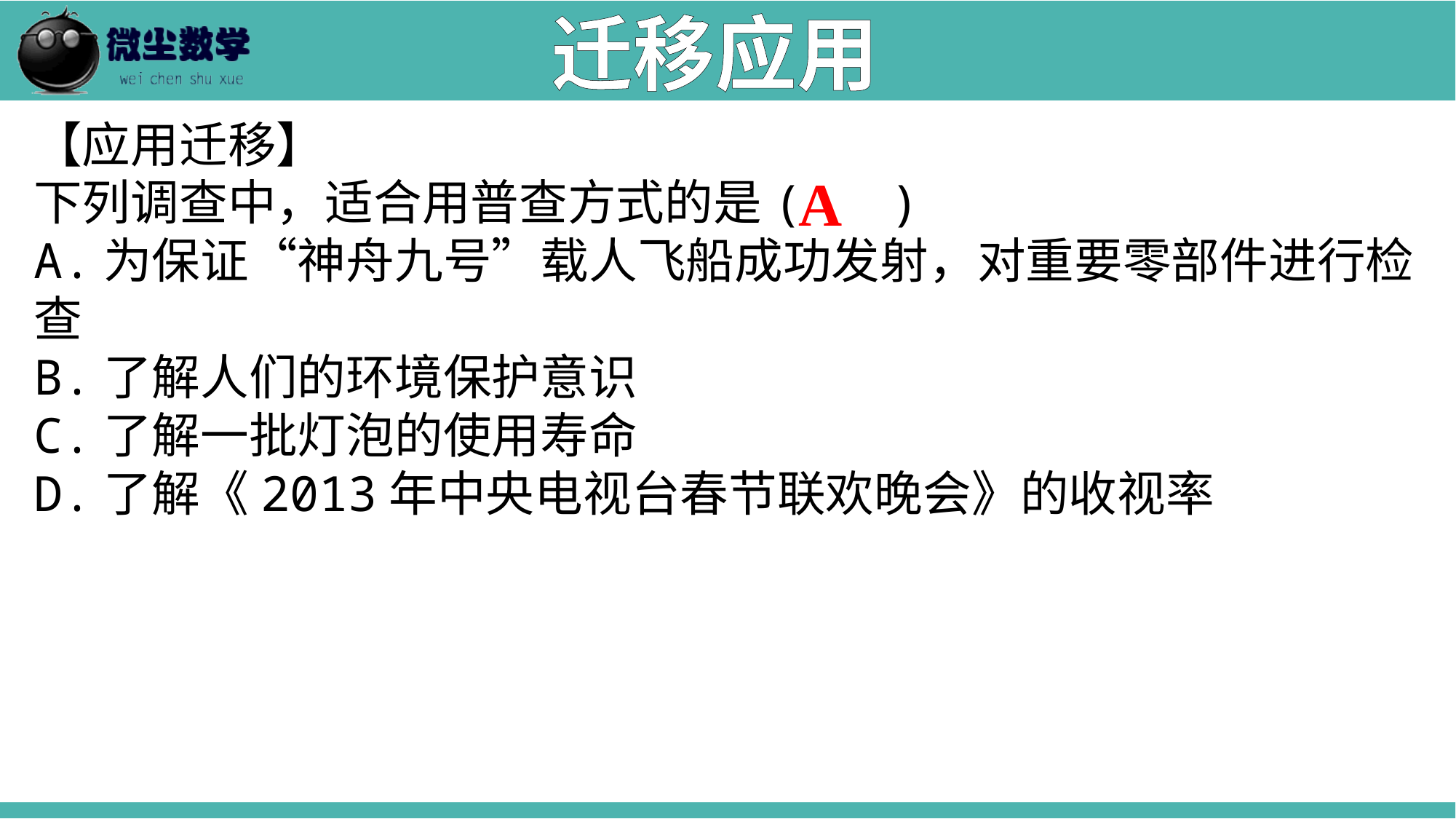

迁移应用
【应用迁移】
下列调查中，适合用普查方式的是(   )
A.为保证“神舟九号”载人飞船成功发射，对重要零部件进行检查
B.了解人们的环境保护意识
C.了解一批灯泡的使用寿命
D.了解《2013年中央电视台春节联欢晚会》的收视率
A